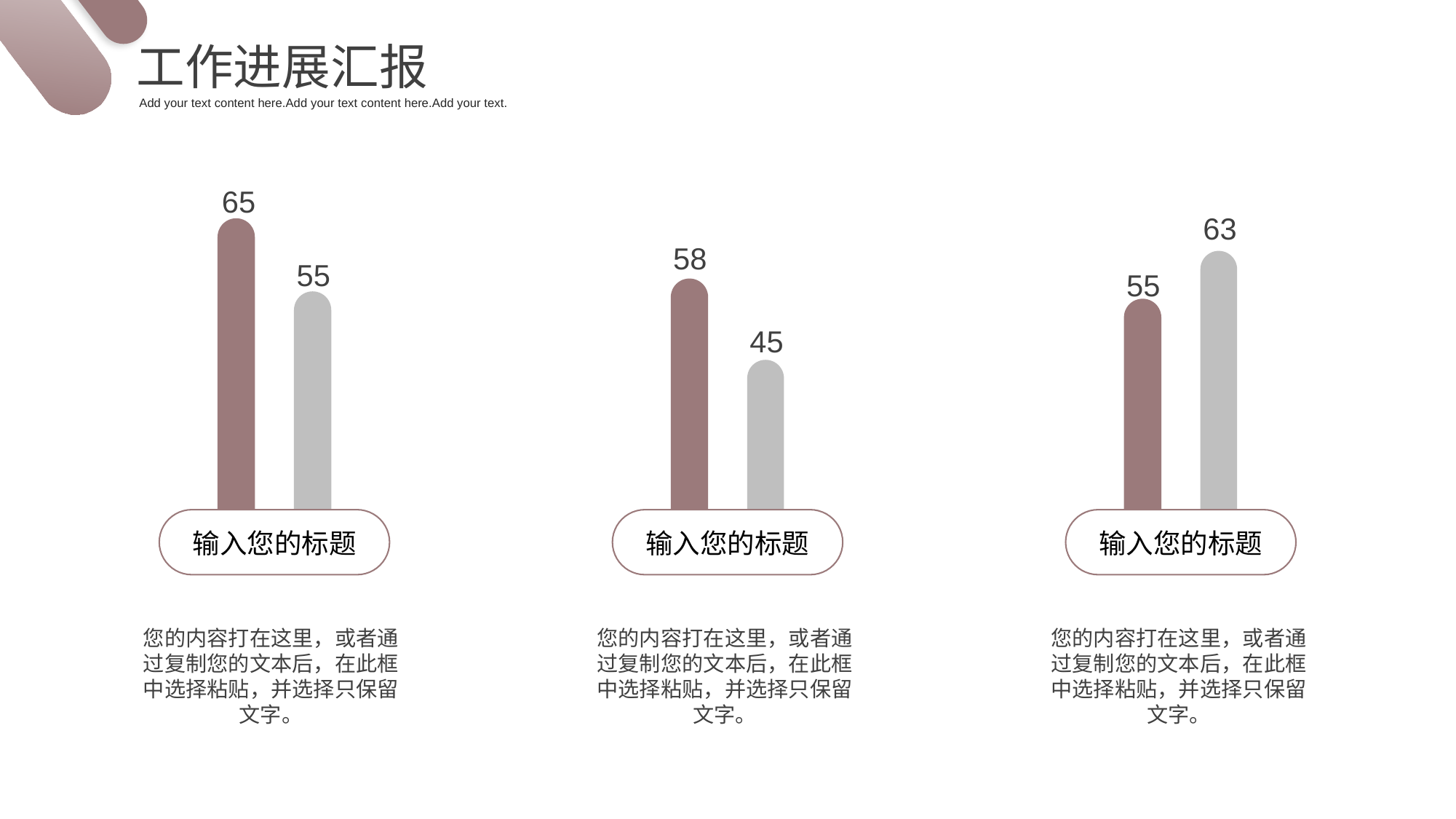

工作进展汇报
Add your text content here.Add your text content here.Add your text.
65
63

58
55

55

45

输入您的标题

输入您的标题

输入您的标题
您的内容打在这里，或者通过复制您的文本后，在此框中选择粘贴，并选择只保留文字。
您的内容打在这里，或者通过复制您的文本后，在此框中选择粘贴，并选择只保留文字。
您的内容打在这里，或者通过复制您的文本后，在此框中选择粘贴，并选择只保留文字。